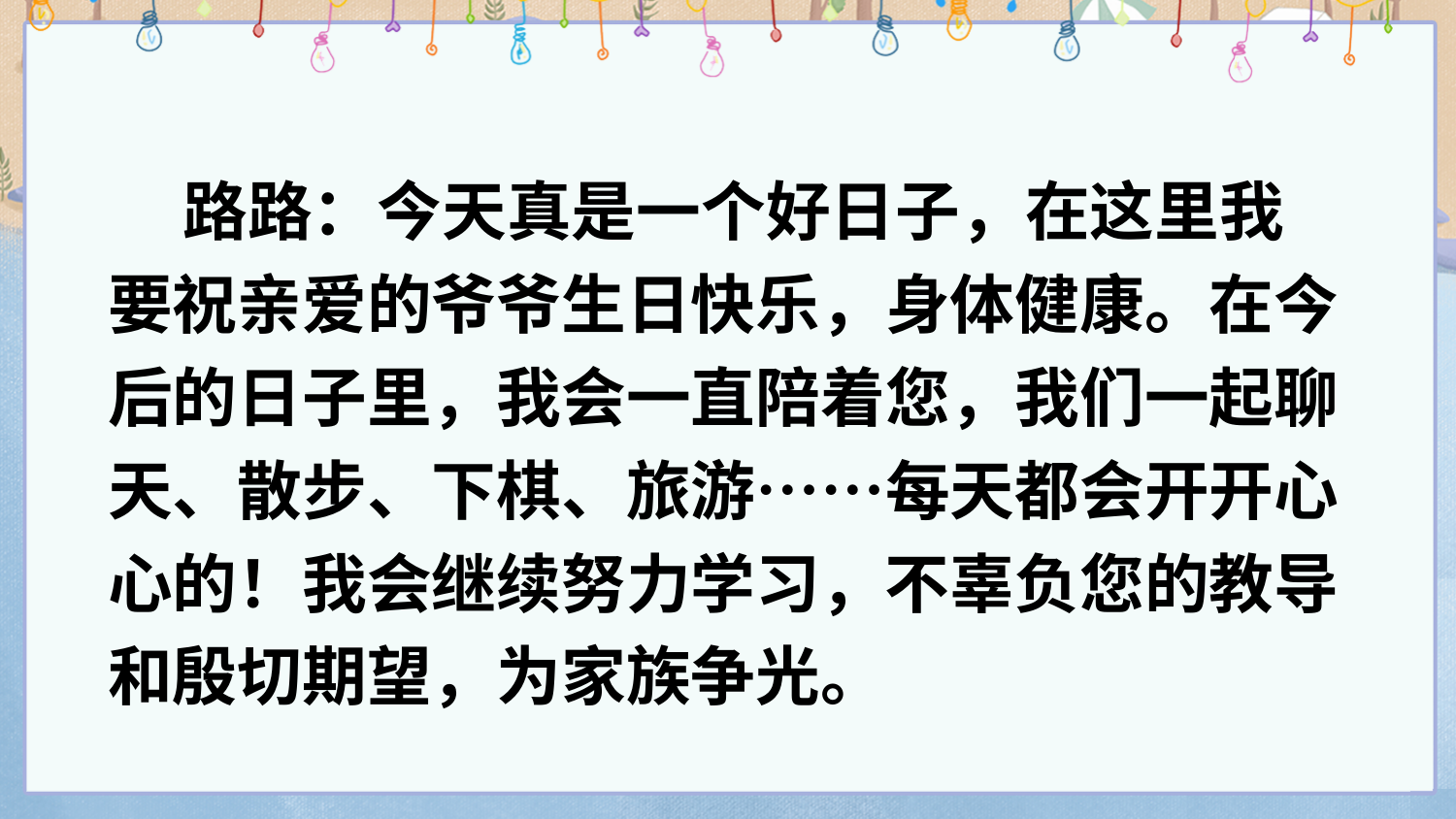

路路：今天真是一个好日子，在这里我要祝亲爱的爷爷生日快乐，身体健康。在今后的日子里，我会一直陪着您，我们一起聊天、散步、下棋、旅游……每天都会开开心心的！我会继续努力学习，不辜负您的教导和殷切期望，为家族争光。